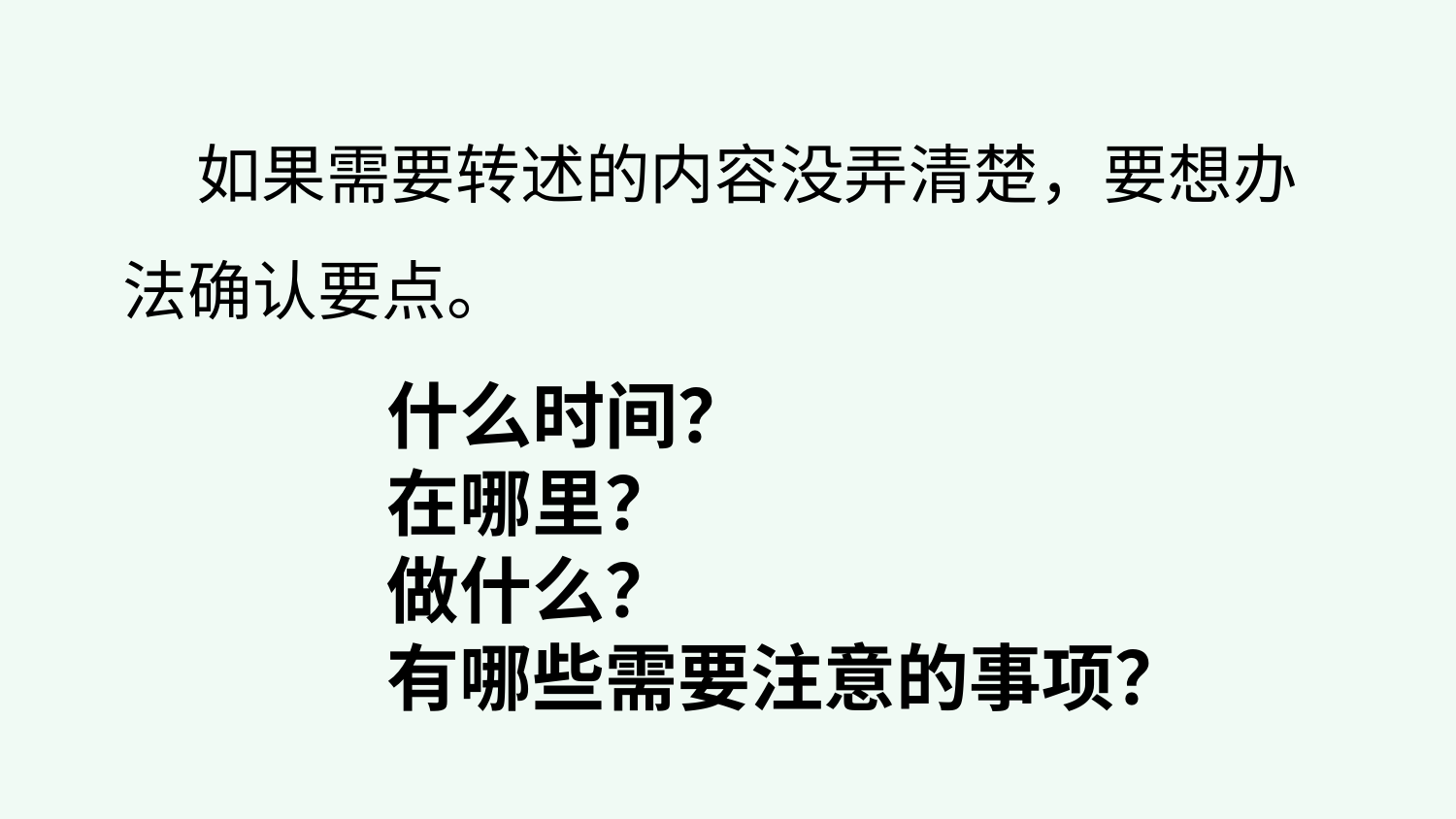

如果需要转述的内容没弄清楚，要想办法确认要点。
什么时间？
在哪里？
做什么？
有哪些需要注意的事项？